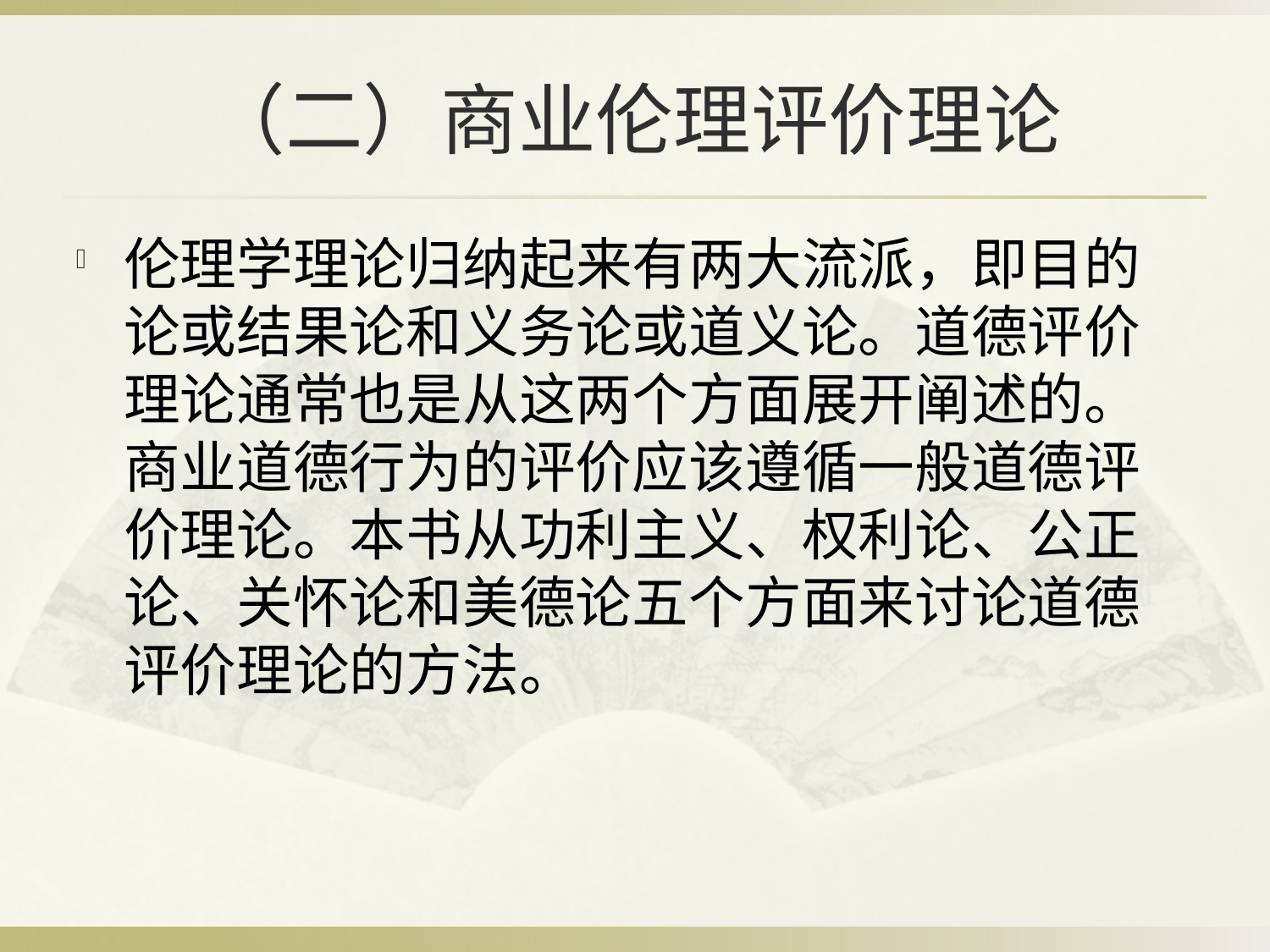

# （二）商业伦理评价理论
伦理学理论归纳起来有两大流派，即目的论或结果论和义务论或道义论。道德评价理论通常也是从这两个方面展开阐述的。商业道德行为的评价应该遵循一般道德评价理论。本书从功利主义、权利论、公正论、关怀论和美德论五个方面来讨论道德评价理论的方法。